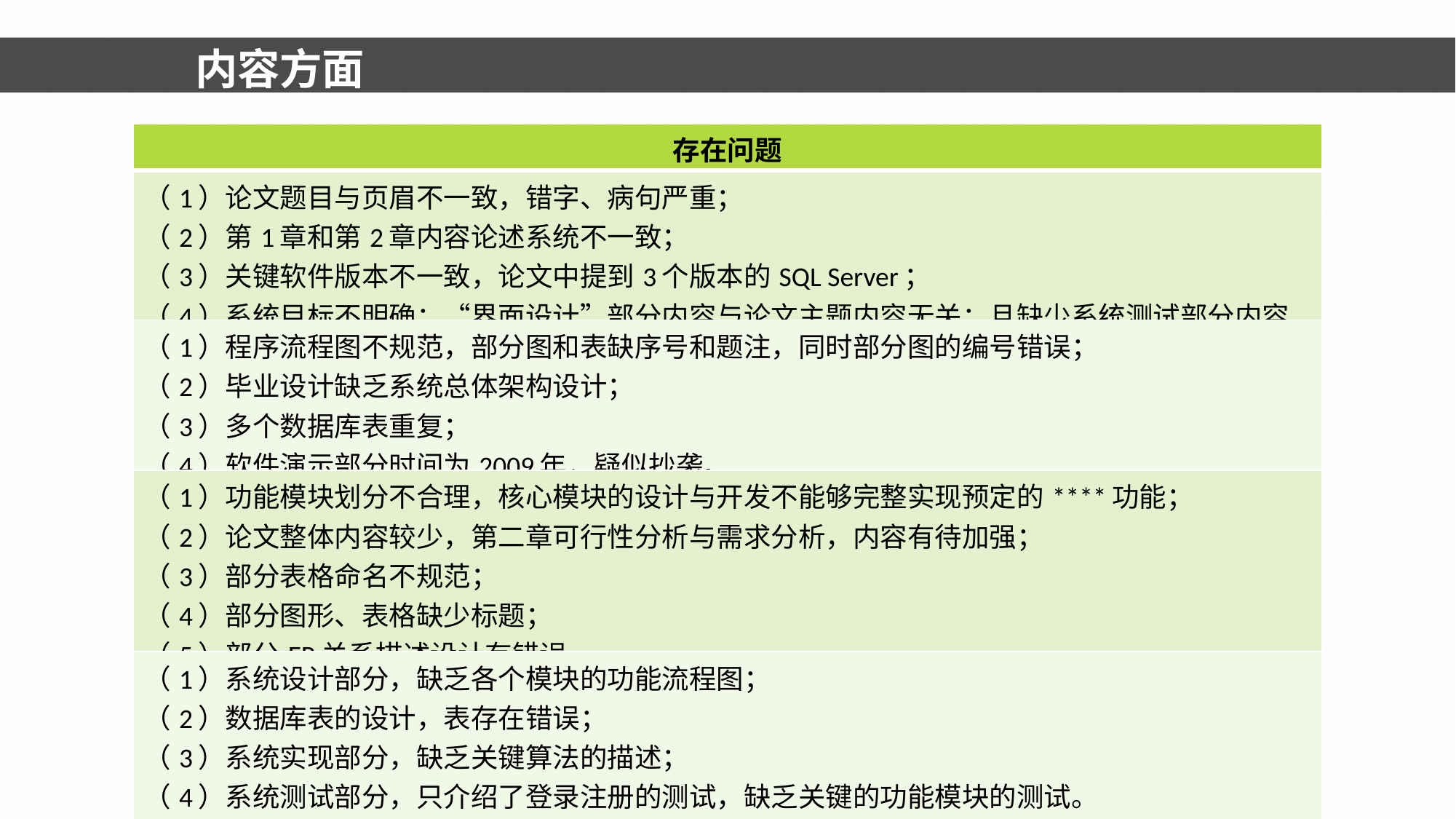

内容方面

| 存在问题 |
| --- |
| （1）论文题目与页眉不一致，错字、病句严重； （2）第1章和第2章内容论述系统不一致； （3）关键软件版本不一致，论文中提到3个版本的SQL Server； （4）系统目标不明确；“界面设计”部分内容与论文主题内容无关；且缺少系统测试部分内容。 |
| （1）程序流程图不规范，部分图和表缺序号和题注，同时部分图的编号错误； （2）毕业设计缺乏系统总体架构设计； （3）多个数据库表重复； （4）软件演示部分时间为2009年，疑似抄袭。 |
| （1）功能模块划分不合理，核心模块的设计与开发不能够完整实现预定的\*\*\*\*功能； （2）论文整体内容较少，第二章可行性分析与需求分析，内容有待加强； （3）部分表格命名不规范； （4）部分图形、表格缺少标题； （5）部分ER关系描述设计有错误。 |
| （1）系统设计部分，缺乏各个模块的功能流程图； （2）数据库表的设计，表存在错误； （3）系统实现部分，缺乏关键算法的描述； （4）系统测试部分，只介绍了登录注册的测试，缺乏关键的功能模块的测试。 |